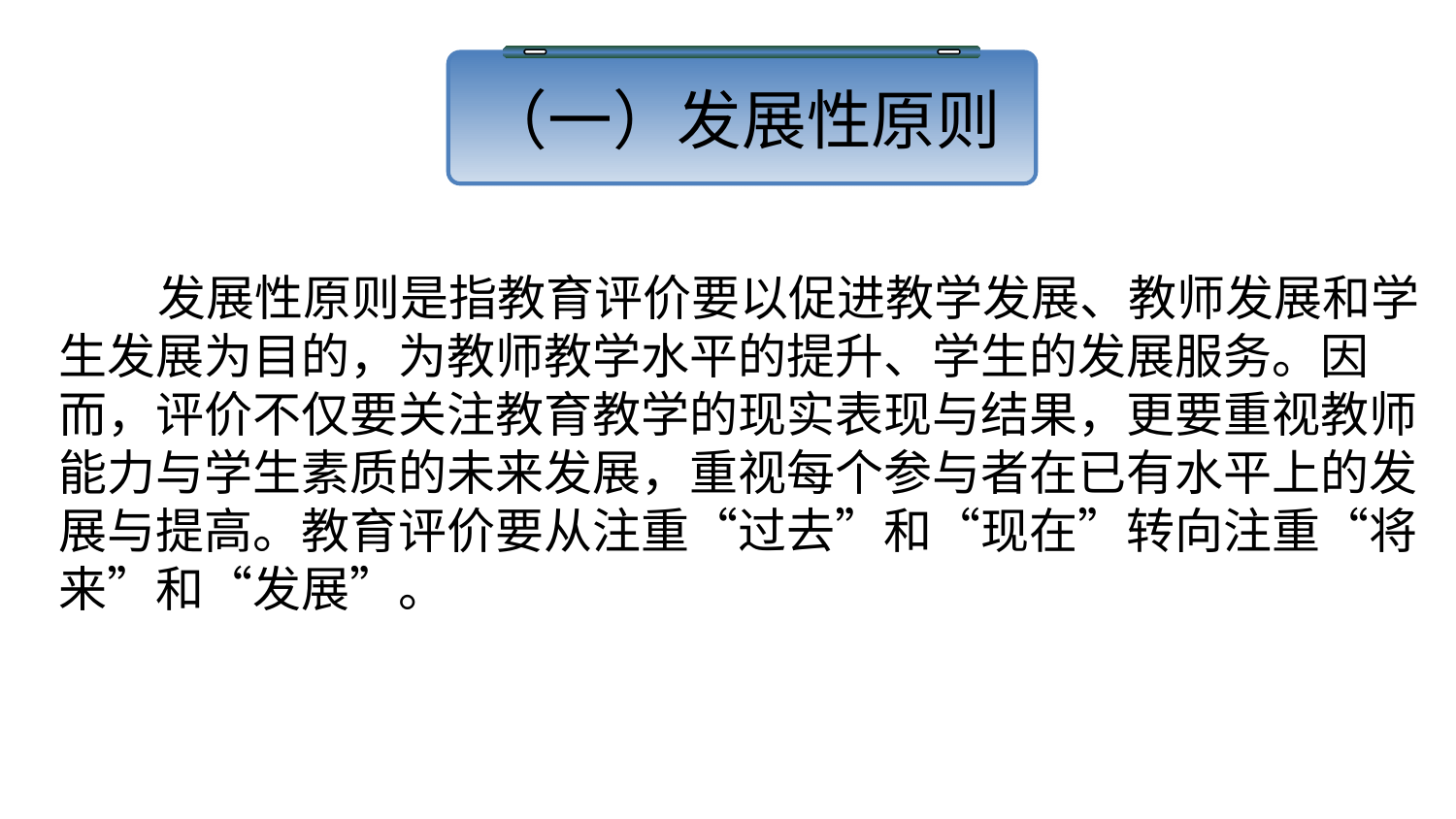

（一）发展性原则
        发展性原则是指教育评价要以促进教学发展、教师发展和学生发展为目的，为教师教学水平的提升、学生的发展服务。因而，评价不仅要关注教育教学的现实表现与结果，更要重视教师能力与学生素质的未来发展，重视每个参与者在已有水平上的发展与提高。教育评价要从注重“过去”和“现在”转向注重“将来”和“发展”。